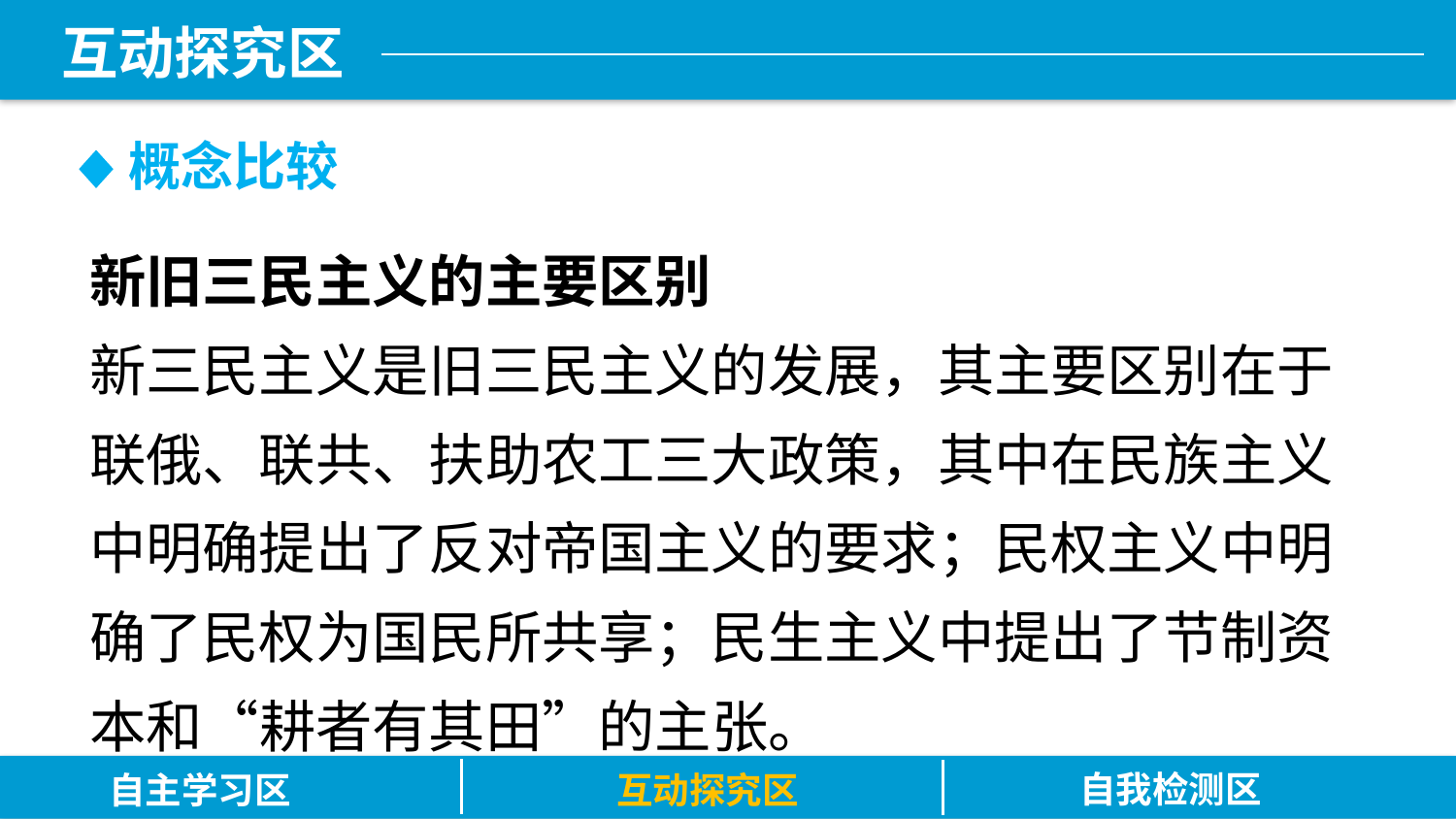

概念比较

新旧三民主义的主要区别
新三民主义是旧三民主义的发展，其主要区别在于联俄、联共、扶助农工三大政策，其中在民族主义中明确提出了反对帝国主义的要求；民权主义中明确了民权为国民所共享；民生主义中提出了节制资本和“耕者有其田”的主张。
自我检测区
自主学习区
互动探究区